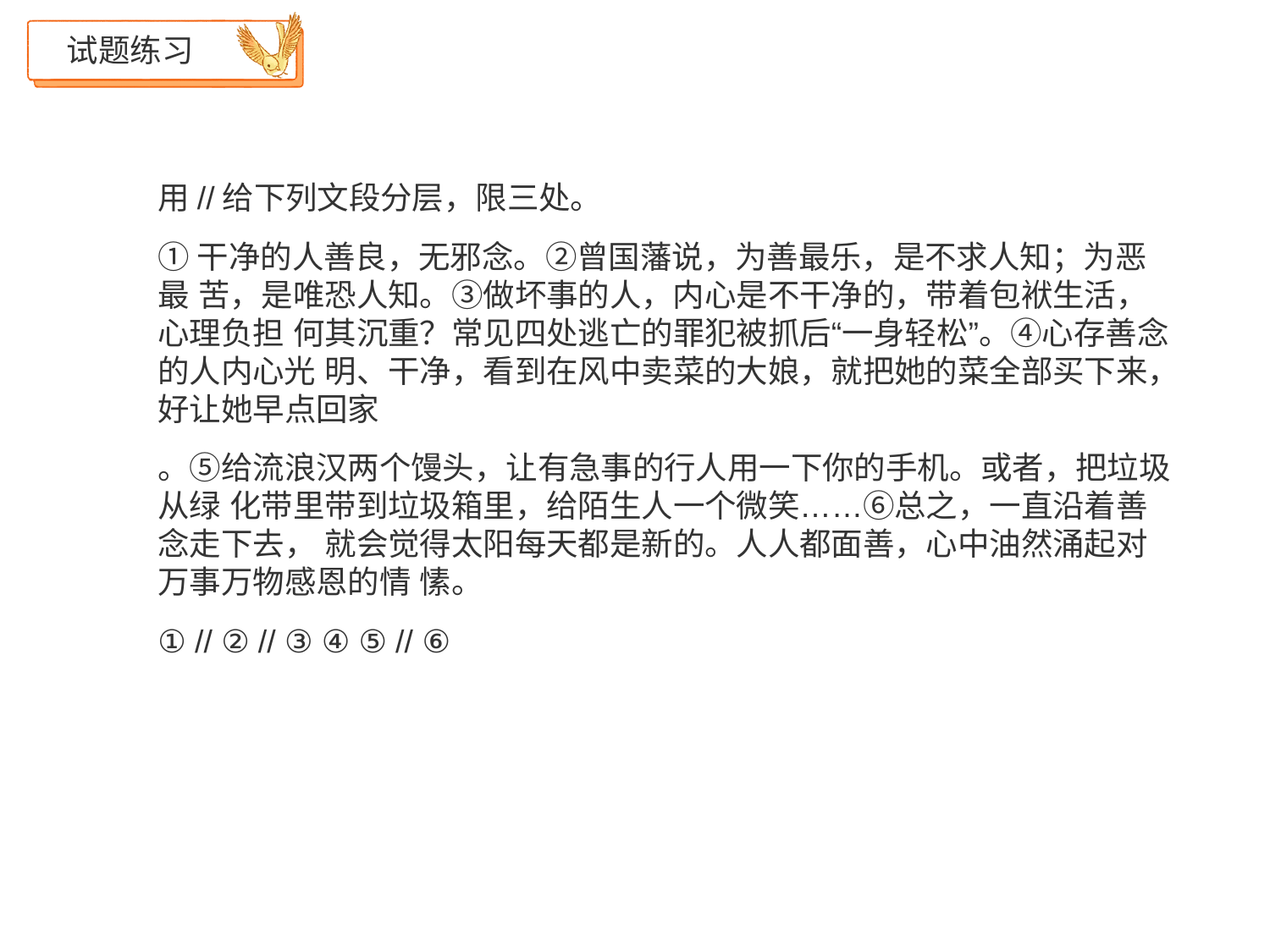

# 试题练习
用//给下列文段分层，限三处。
①干净的人善良，无邪念。②曾国藩说，为善最乐，是不求人知；为恶最 苦，是唯恐人知。③做坏事的人，内心是不干净的，带着包袱生活，心理负担 何其沉重？常见四处逃亡的罪犯被抓后“一身轻松”。④心存善念的人内心光 明、干净，看到在风中卖菜的大娘，就把她的菜全部买下来，好让她早点回家
。⑤给流浪汉两个馒头，让有急事的行人用一下你的手机。或者，把垃圾从绿 化带里带到垃圾箱里，给陌生人一个微笑……⑥总之，一直沿着善念走下去， 就会觉得太阳每天都是新的。人人都面善，心中油然涌起对万事万物感恩的情 愫。
① // ② // ③ ④ ⑤ // ⑥